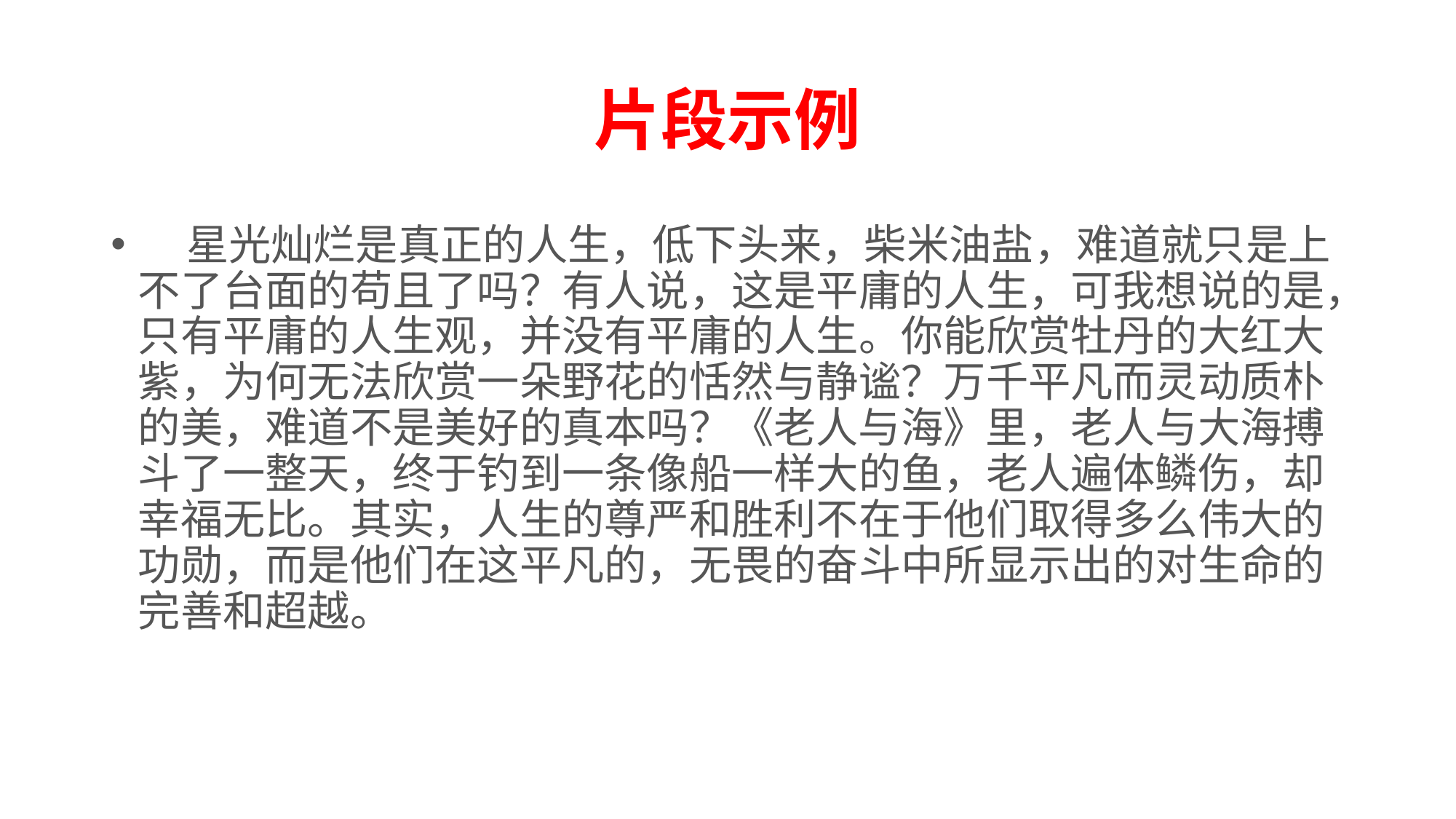

# 片段示例
    星光灿烂是真正的人生，低下头来，柴米油盐，难道就只是上不了台面的苟且了吗？有人说，这是平庸的人生，可我想说的是，只有平庸的人生观，并没有平庸的人生。你能欣赏牡丹的大红大紫，为何无法欣赏一朵野花的恬然与静谧？万千平凡而灵动质朴的美，难道不是美好的真本吗？《老人与海》里，老人与大海搏斗了一整天，终于钓到一条像船一样大的鱼，老人遍体鳞伤，却幸福无比。其实，人生的尊严和胜利不在于他们取得多么伟大的功勋，而是他们在这平凡的，无畏的奋斗中所显示出的对生命的完善和超越。